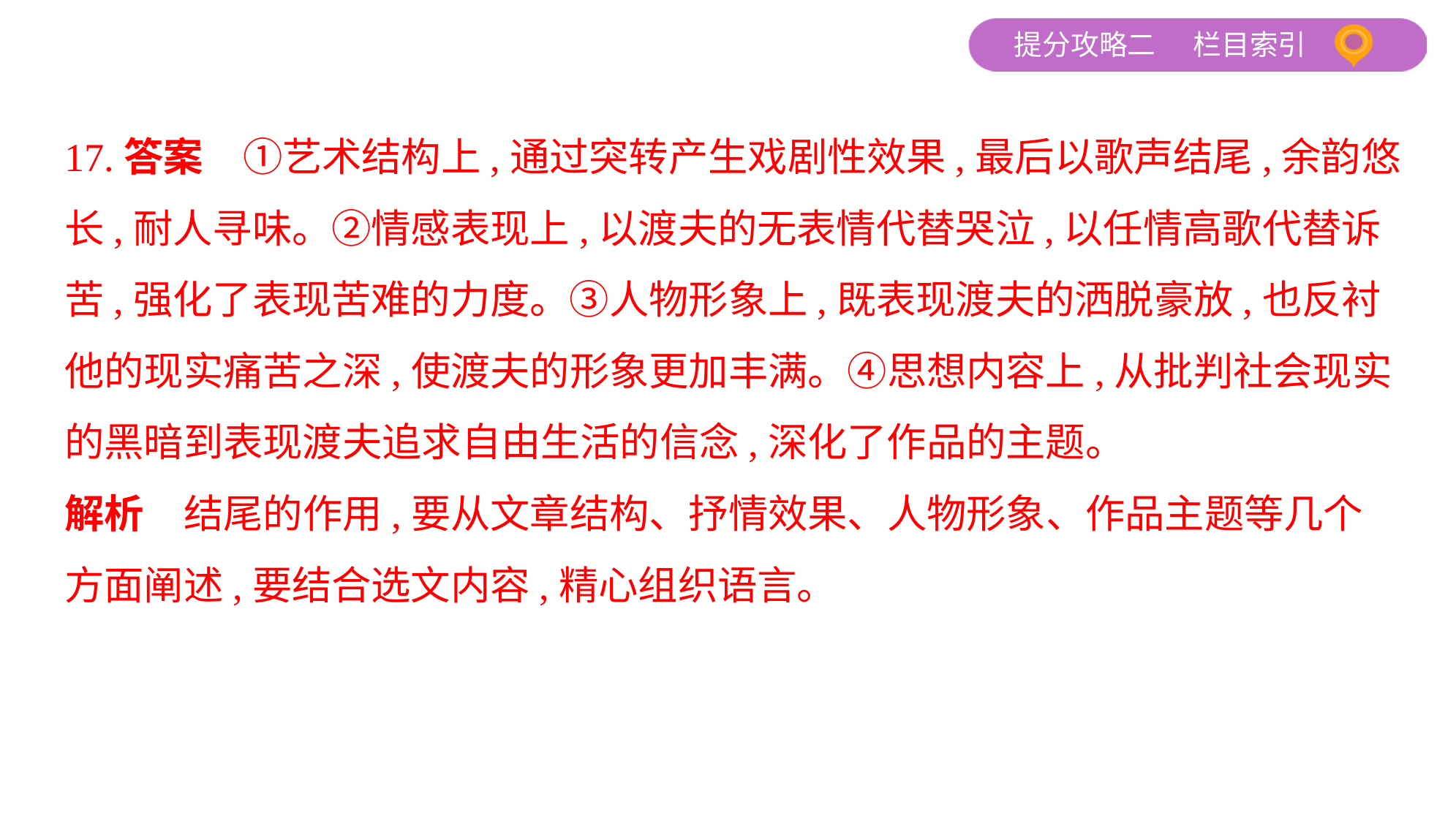

17.答案　①艺术结构上,通过突转产生戏剧性效果,最后以歌声结尾,余韵悠
长,耐人寻味。②情感表现上,以渡夫的无表情代替哭泣,以任情高歌代替诉
苦,强化了表现苦难的力度。③人物形象上,既表现渡夫的洒脱豪放,也反衬
他的现实痛苦之深,使渡夫的形象更加丰满。④思想内容上,从批判社会现实
的黑暗到表现渡夫追求自由生活的信念,深化了作品的主题。
解析　结尾的作用,要从文章结构、抒情效果、人物形象、作品主题等几个
方面阐述,要结合选文内容,精心组织语言。